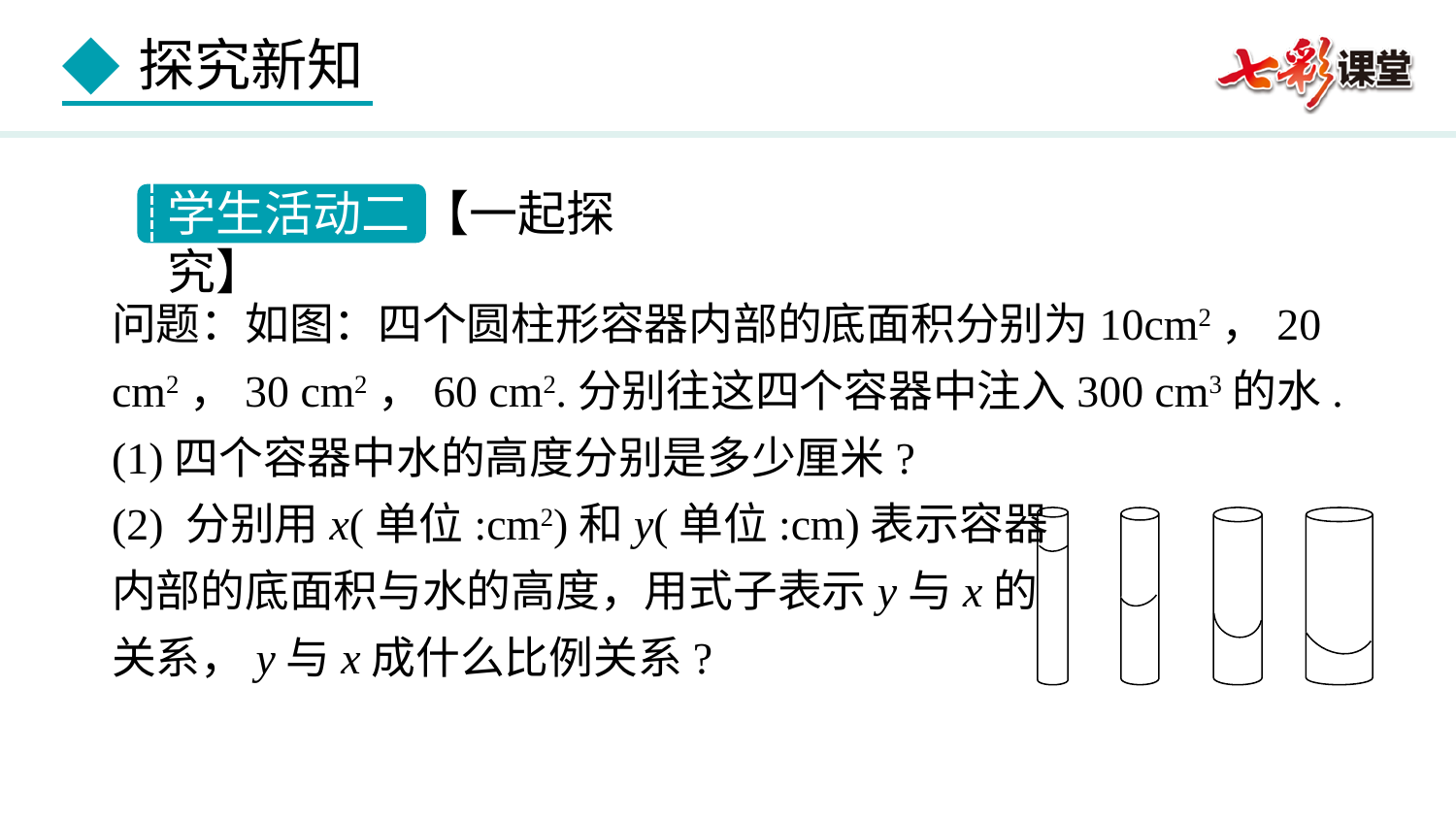

学生活动二 【一起探究】

问题：如图：四个圆柱形容器内部的底面积分别为10cm2，20 cm2，30 cm2，60 cm2.分别往这四个容器中注入300 cm3的水.
(1)四个容器中水的高度分别是多少厘米?
(2) 分别用x(单位:cm2)和y(单位:cm)表示容器
内部的底面积与水的高度，用式子表示y与x的
关系，y与x成什么比例关系?